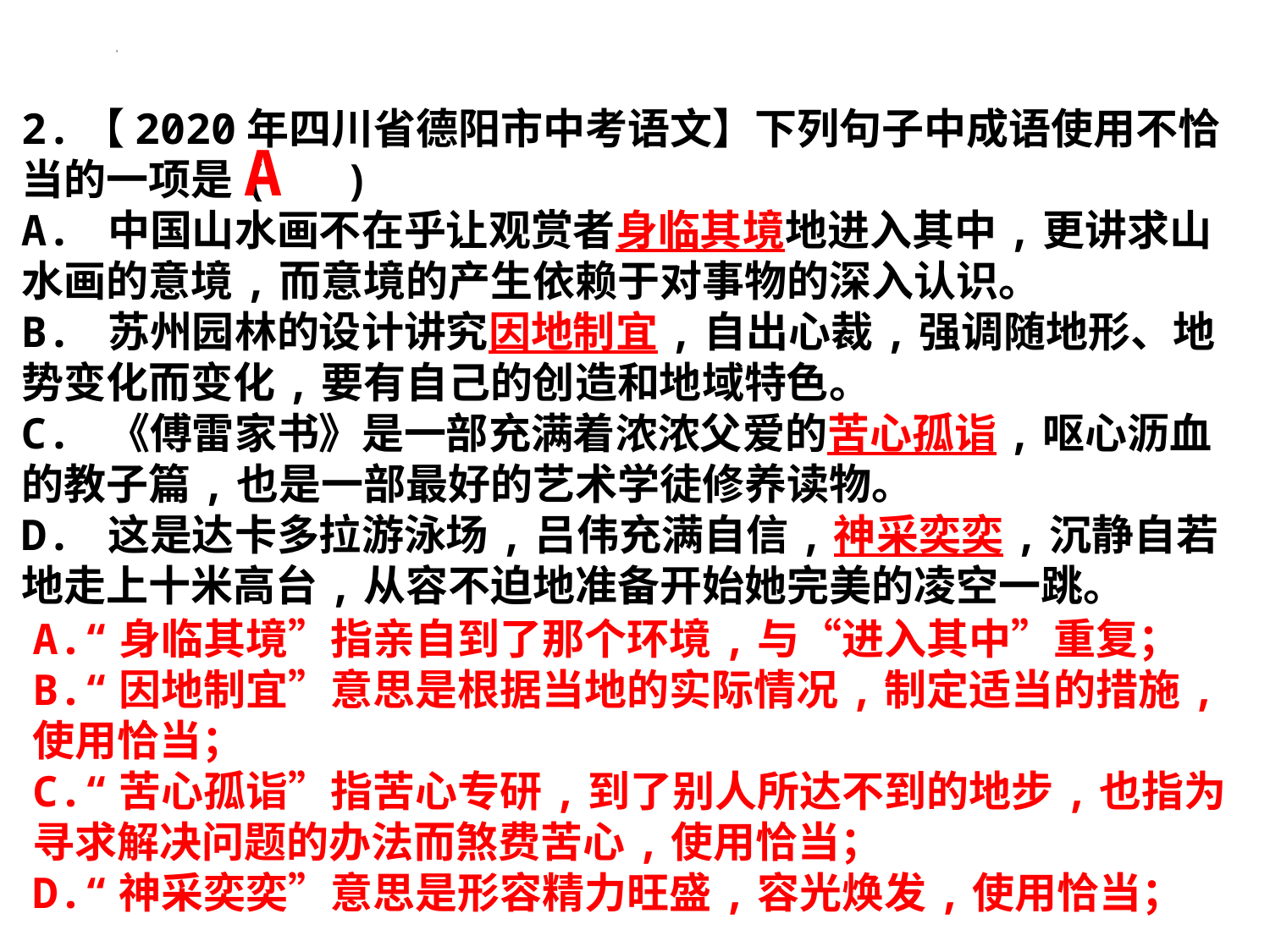

2.【2020年四川省德阳市中考语文】下列句子中成语使用不恰当的一项是(   )
A. 中国山水画不在乎让观赏者身临其境地进入其中,更讲求山水画的意境,而意境的产生依赖于对事物的深入认识。
B. 苏州园林的设计讲究因地制宜,自出心裁,强调随地形、地势变化而变化,要有自己的创造和地域特色。
C. 《傅雷家书》是一部充满着浓浓父爱的苦心孤诣,呕心沥血的教子篇,也是一部最好的艺术学徒修养读物。
D. 这是达卡多拉游泳场,吕伟充满自信,神采奕奕,沉静自若地走上十米高台,从容不迫地准备开始她完美的凌空一跳。
A
A.“身临其境”指亲自到了那个环境,与“进入其中”重复；
B.“因地制宜”意思是根据当地的实际情况,制定适当的措施,使用恰当；
C.“苦心孤诣”指苦心专研,到了别人所达不到的地步,也指为寻求解决问题的办法而煞费苦心,使用恰当；
D.“神采奕奕”意思是形容精力旺盛,容光焕发,使用恰当；